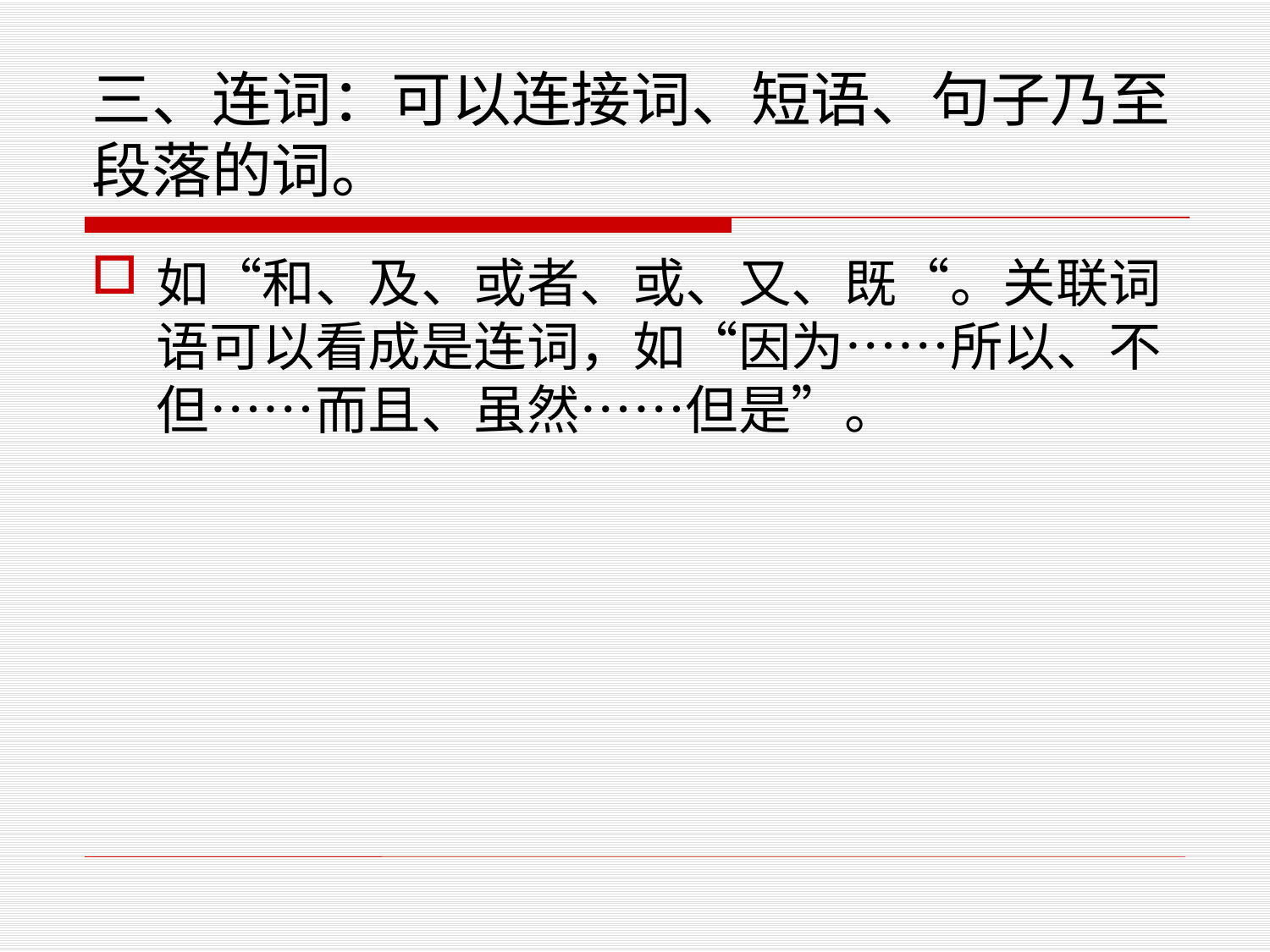

# 三、连词：可以连接词、短语、句子乃至段落的词。
如“和、及、或者、或、又、既“。关联词语可以看成是连词，如“因为……所以、不但……而且、虽然……但是”。